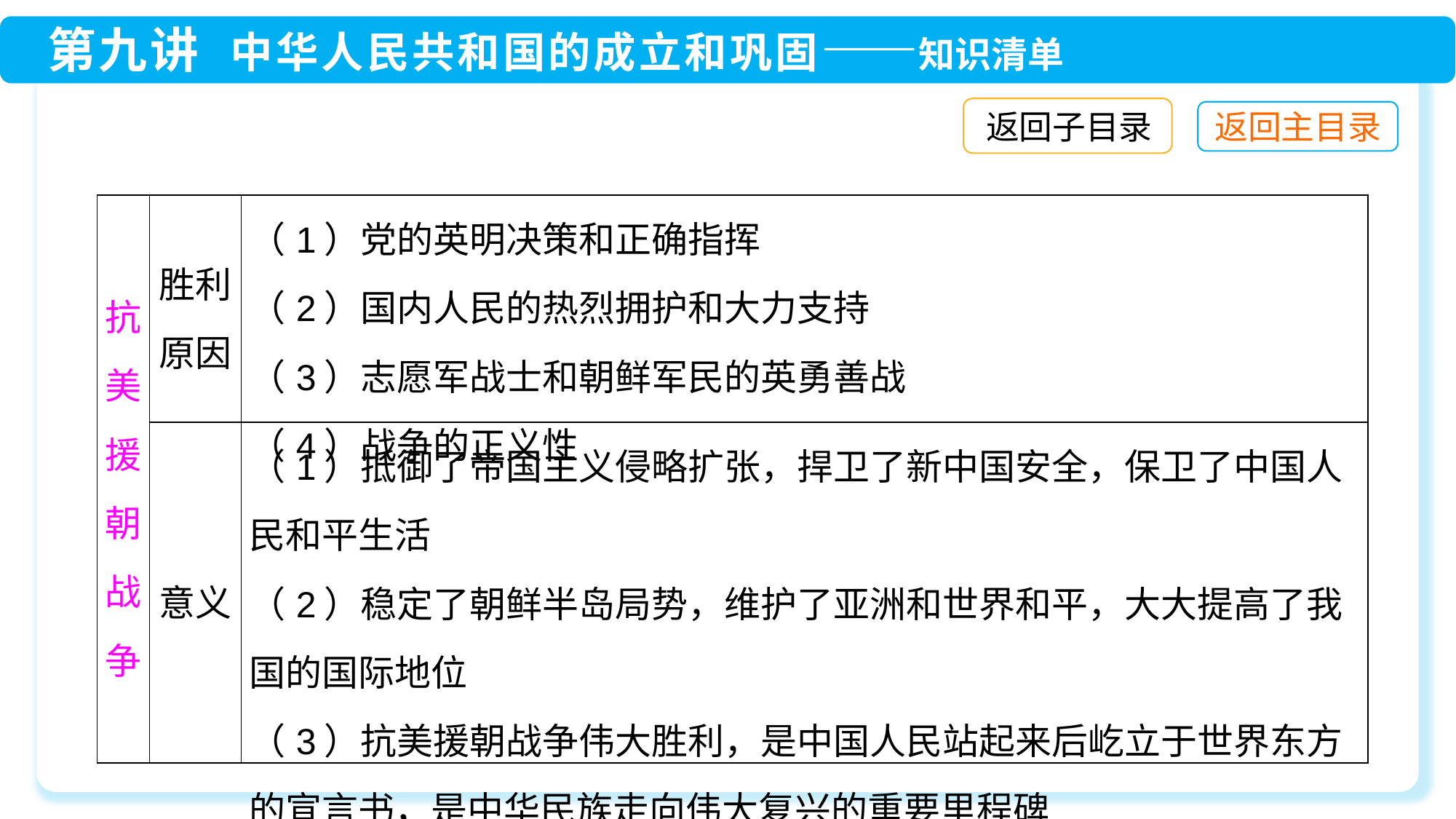

返回子目录
| 抗美援朝战争 | 胜利原因 | （1）党的英明决策和正确指挥 （2）国内人民的热烈拥护和大力支持 （3）志愿军战士和朝鲜军民的英勇善战 （4）战争的正义性 |
| --- | --- | --- |
|  | 意义 | （1）抵御了帝国主义侵略扩张，捍卫了新中国安全，保卫了中国人民和平生活 （2）稳定了朝鲜半岛局势，维护了亚洲和世界和平，大大提高了我国的国际地位 （3）抗美援朝战争伟大胜利，是中国人民站起来后屹立于世界东方的宣言书，是中华民族走向伟大复兴的重要里程碑 |